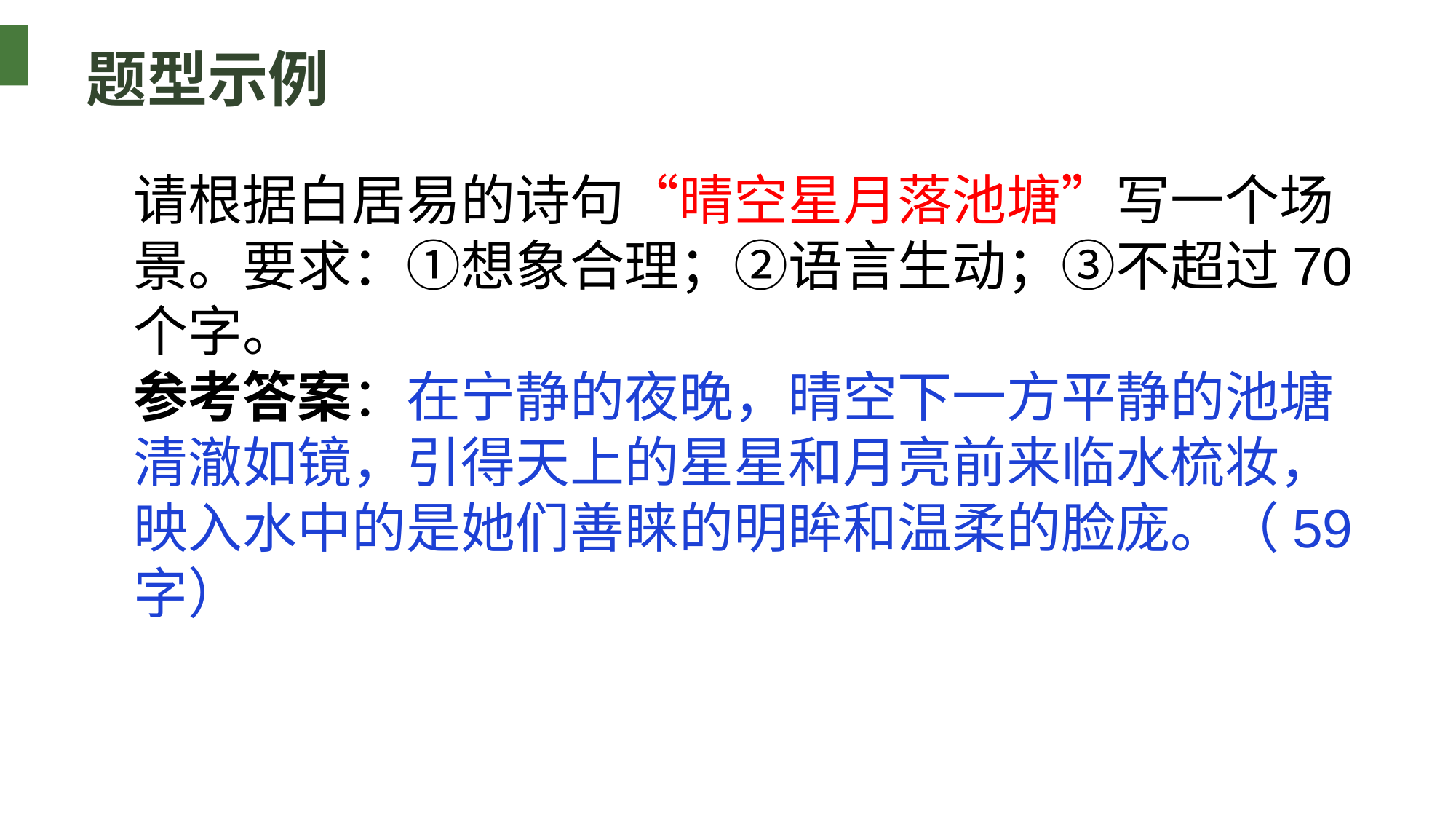

题型示例
请根据白居易的诗句“晴空星月落池塘”写一个场景。要求：①想象合理；②语言生动；③不超过70个字。
参考答案：在宁静的夜晚，晴空下一方平静的池塘清澈如镜，引得天上的星星和月亮前来临水梳妆，映入水中的是她们善睐的明眸和温柔的脸庞。（59字）